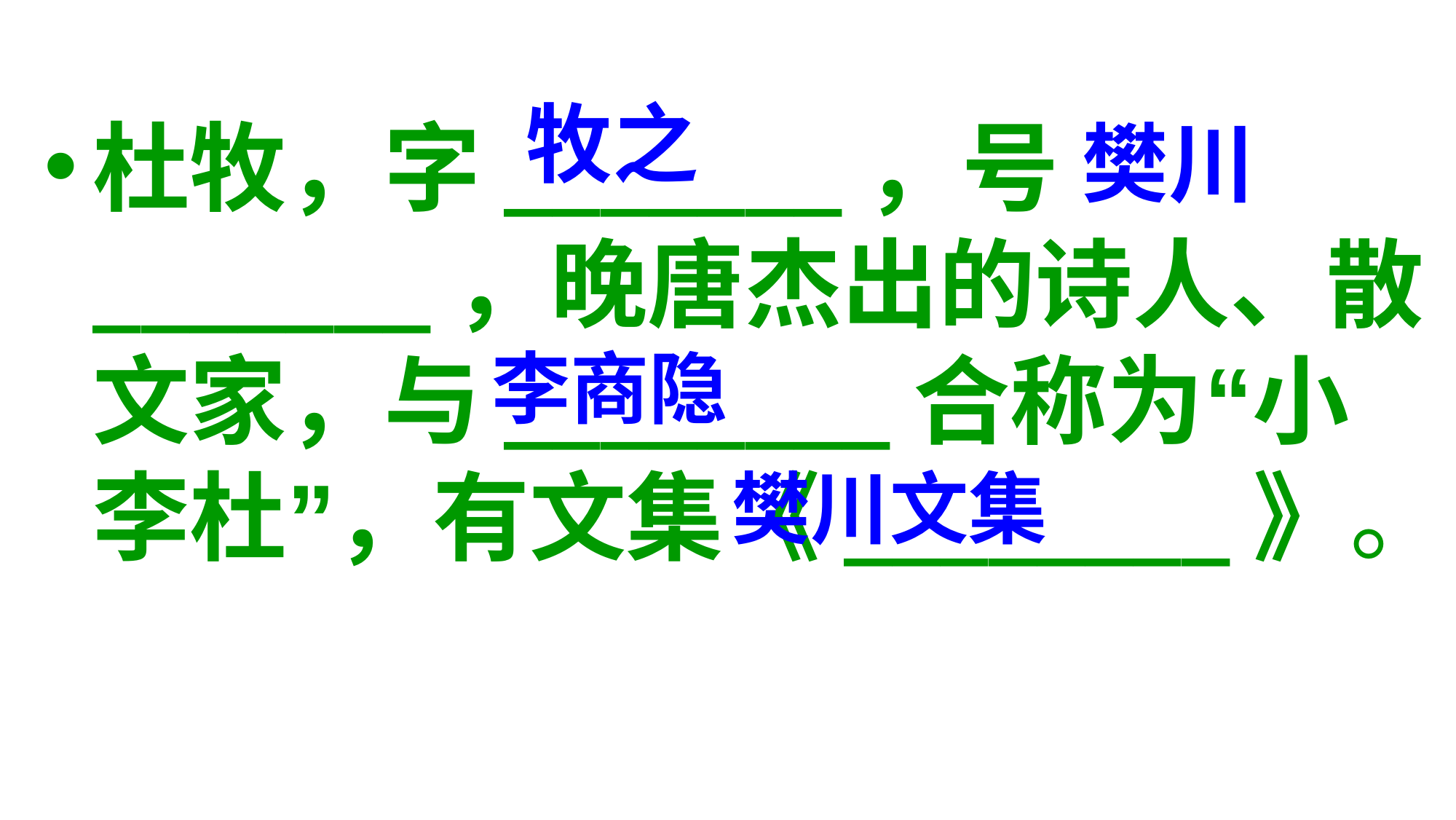

牧之
杜牧，字_______，号_______，晚唐杰出的诗人、散文家，与________合称为“小李杜”，有文集《________》。

樊川
李商隐
樊川文集